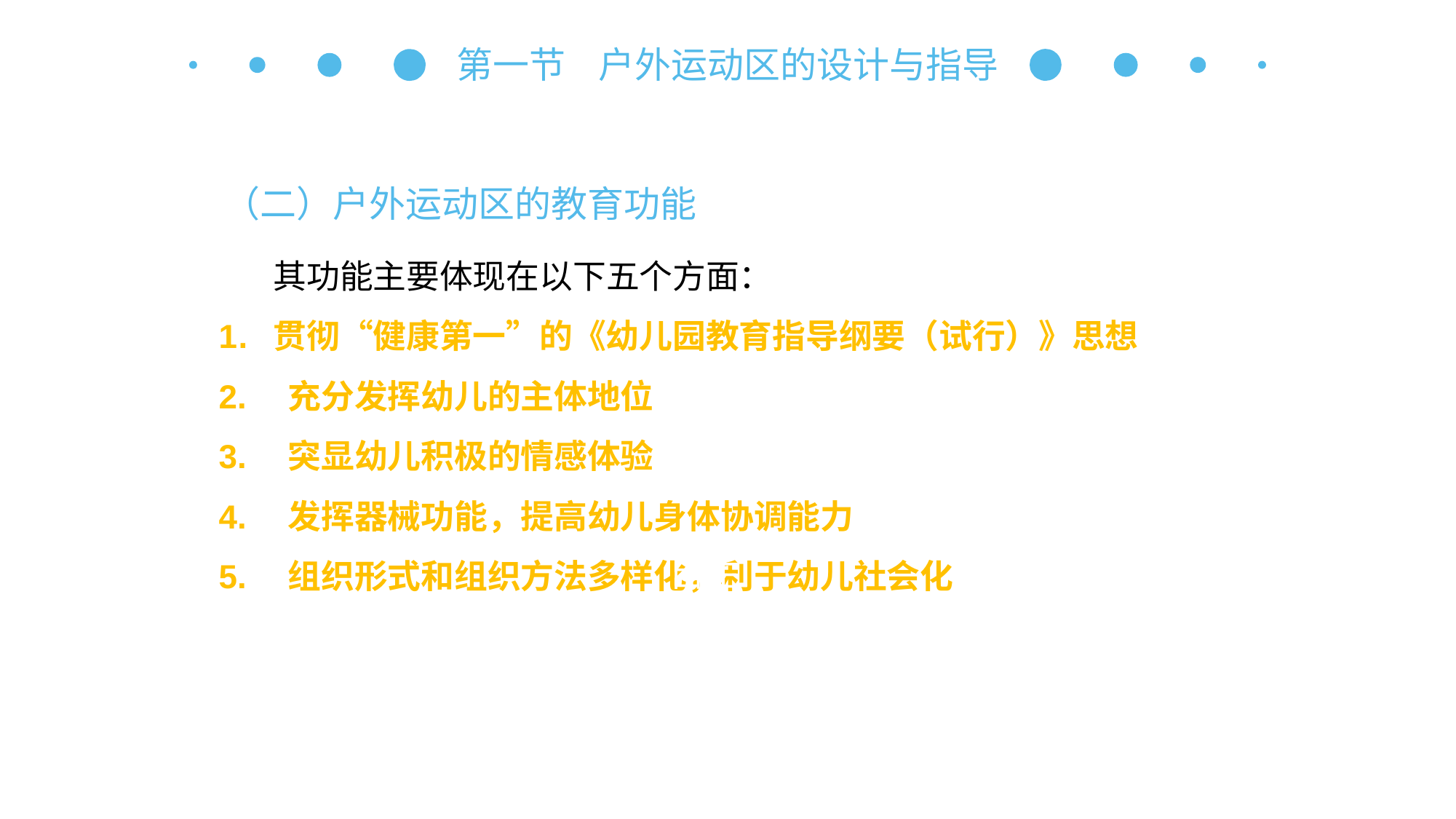

第一节    户外运动区的设计与指导

（二）户外运动区的教育功能
其功能主要体现在以下五个方面：
贯彻“健康第一”的《幼儿园教育指导纲要（试行）》思想
2.　充分发挥幼儿的主体地位
3.　突显幼儿积极的情感体验
4.　发挥器械功能，提高幼儿身体协调能力
5.　组织形式和组织方法多样化，利于幼儿社会化
自主